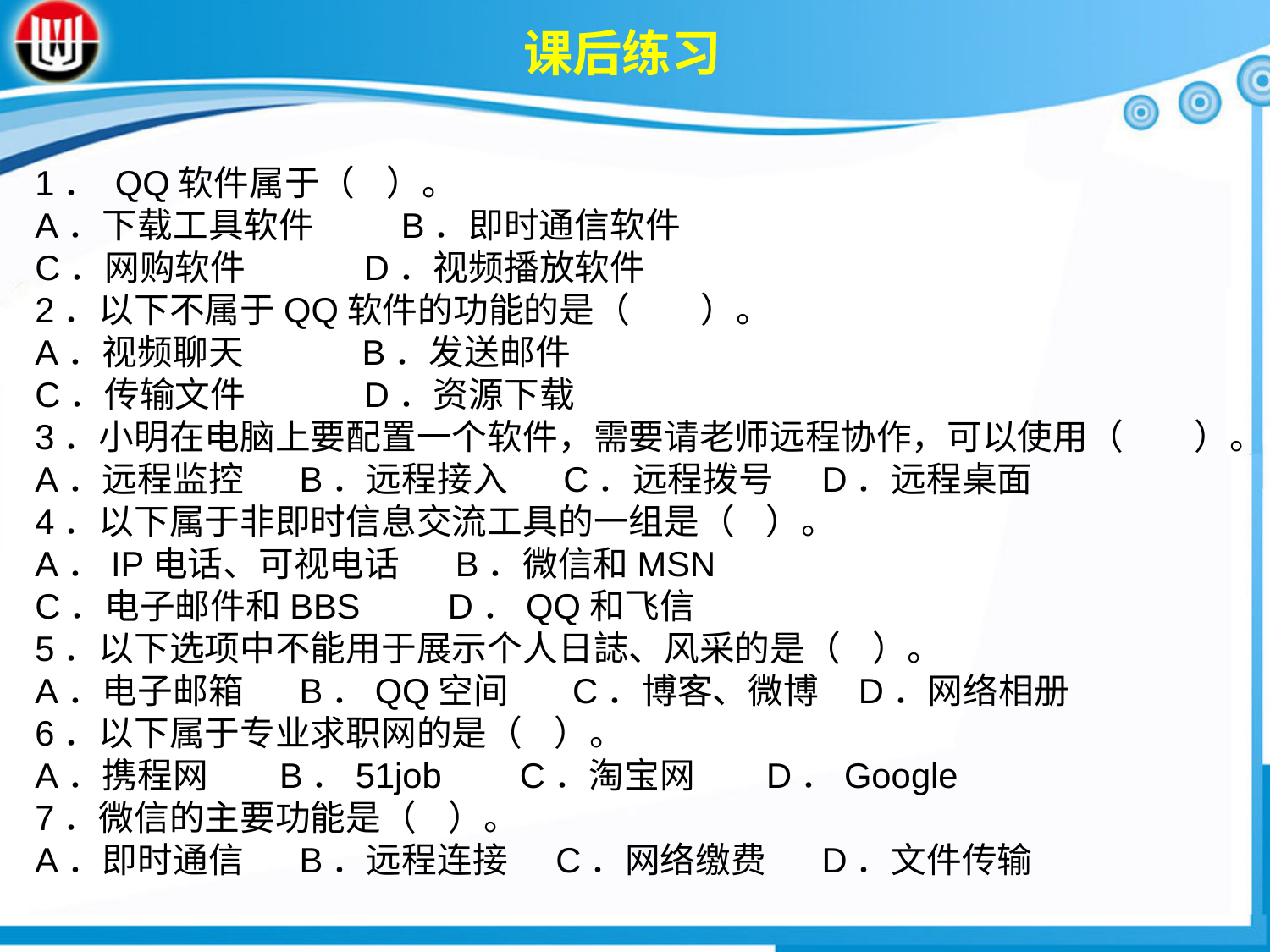

课后练习
1． QQ软件属于（    ）。A．下载工具软件          B．即时通信软件
C．网购软件              D．视频播放软件2．以下不属于QQ软件的功能的是（　　）。A．视频聊天              B．发送邮件
C．传输文件              D．资源下载3．小明在电脑上要配置一个软件，需要请老师远程协作，可以使用（　　）。A．远程监控      B．远程接入      C．远程拨号     D．远程桌面4．以下属于非即时信息交流工具的一组是（    ）。A．IP电话、可视电话      B．微信和MSN
C．电子邮件和BBS         D．QQ和飞信5．以下选项中不能用于展示个人日誌、风采的是（    ）。A．电子邮箱      B．QQ空间       C．博客、微博    D．网络相册6．以下属于专业求职网的是（    ）。A．携程网        B．51job        C．淘宝网        D．Google7．微信的主要功能是（    ）。A．即时通信      B．远程连接     C．网络缴费      D．文件传输